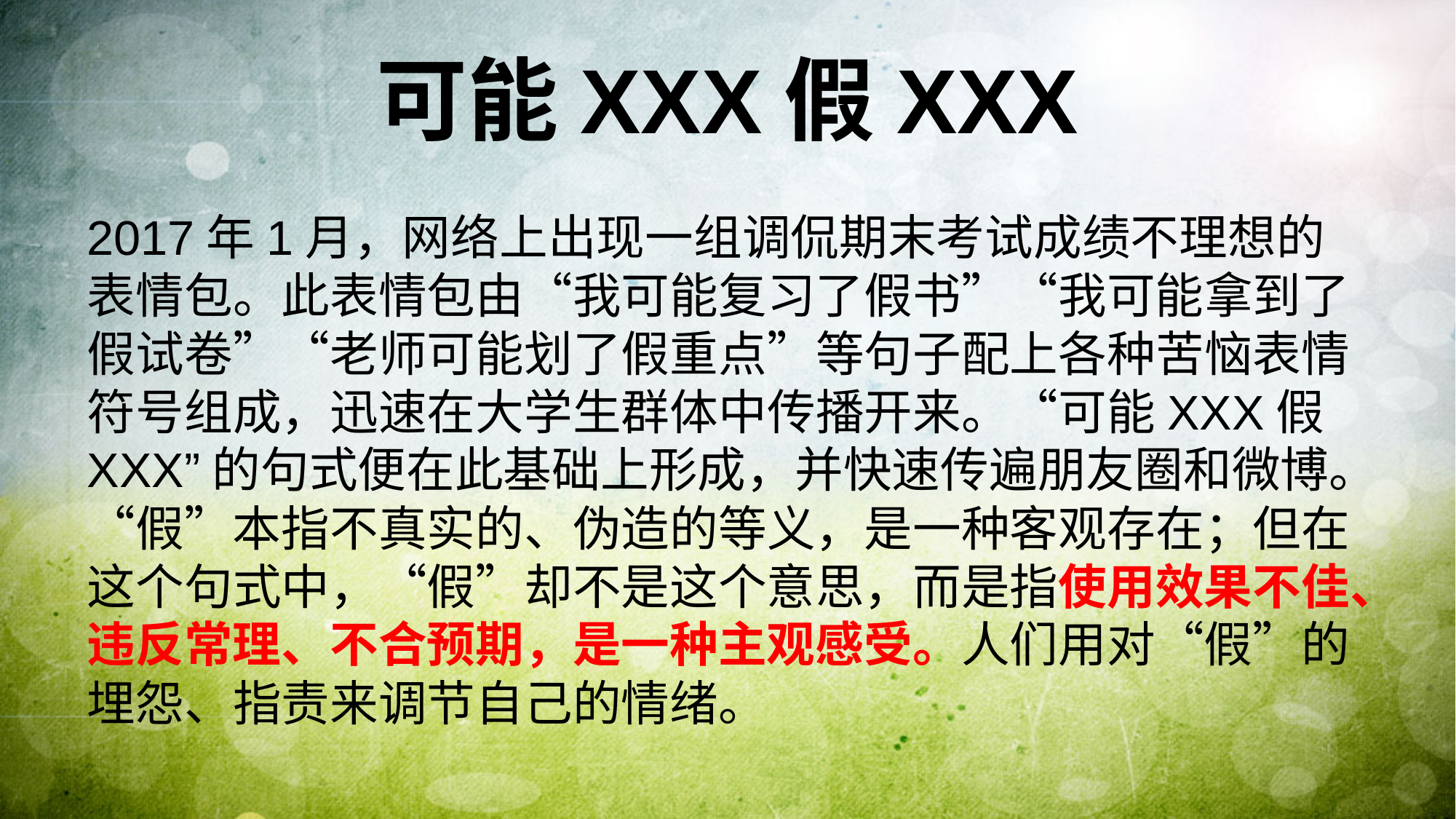

可能XXX假XXX
2017年1月，网络上出现一组调侃期末考试成绩不理想的表情包。此表情包由“我可能复习了假书”“我可能拿到了假试卷”“老师可能划了假重点”等句子配上各种苦恼表情符号组成，迅速在大学生群体中传播开来。“可能XXX假XXX”的句式便在此基础上形成，并快速传遍朋友圈和微博。“假”本指不真实的、伪造的等义，是一种客观存在；但在这个句式中，“假”却不是这个意思，而是指使用效果不佳、违反常理、不合预期，是一种主观感受。人们用对“假”的埋怨、指责来调节自己的情绪。